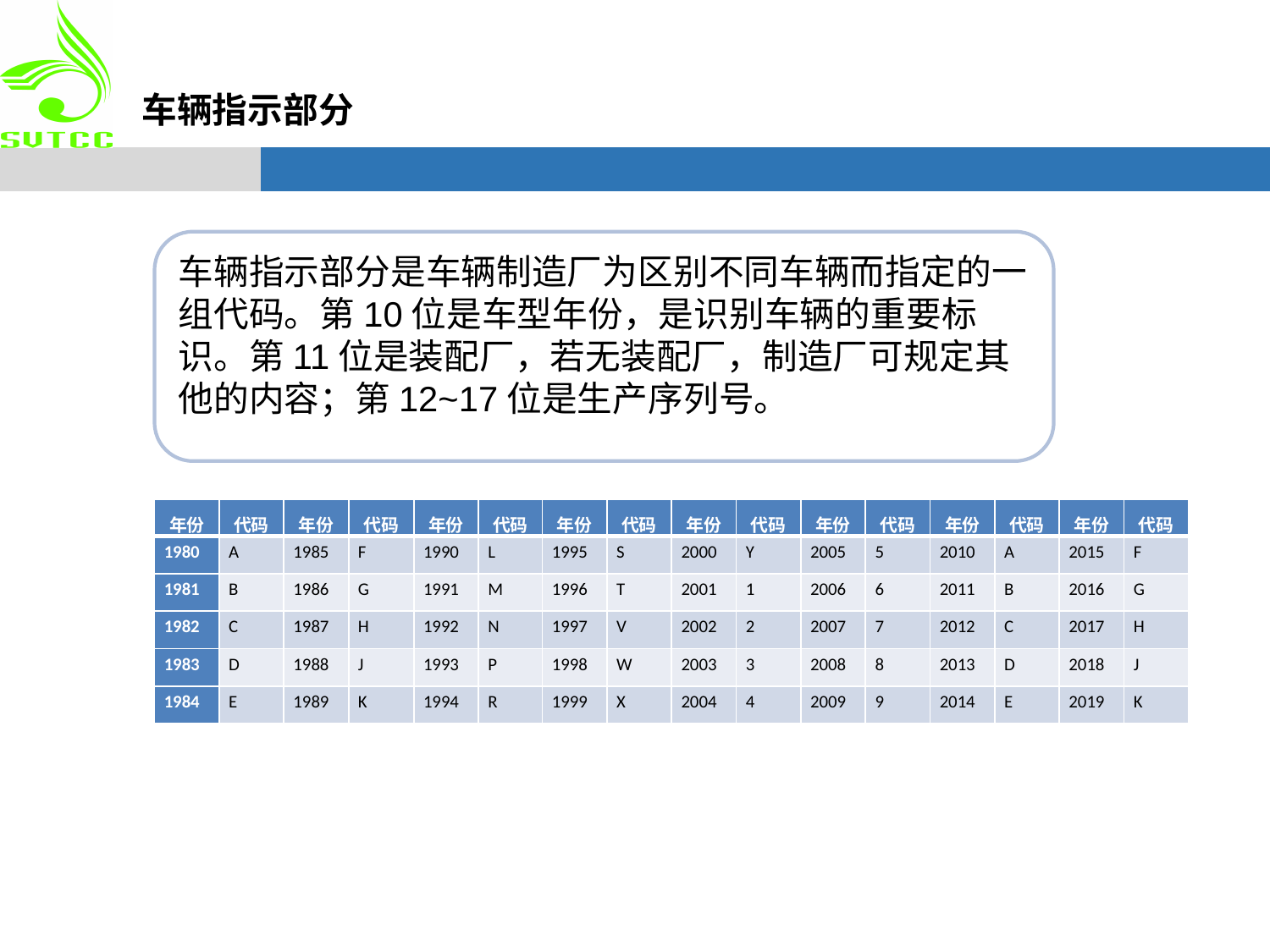

车辆指示部分
车辆指示部分是车辆制造厂为区别不同车辆而指定的一组代码。第10位是车型年份，是识别车辆的重要标识。第11位是装配厂，若无装配厂，制造厂可规定其他的内容；第12~17位是生产序列号。
| 年份 | 代码 | 年份 | 代码 | 年份 | 代码 | 年份 | 代码 | 年份 | 代码 | 年份 | 代码 | 年份 | 代码 | 年份 | 代码 |
| --- | --- | --- | --- | --- | --- | --- | --- | --- | --- | --- | --- | --- | --- | --- | --- |
| 1980 | A | 1985 | F | 1990 | L | 1995 | S | 2000 | Y | 2005 | 5 | 2010 | A | 2015 | F |
| 1981 | B | 1986 | G | 1991 | M | 1996 | T | 2001 | 1 | 2006 | 6 | 2011 | B | 2016 | G |
| 1982 | C | 1987 | H | 1992 | N | 1997 | V | 2002 | 2 | 2007 | 7 | 2012 | C | 2017 | H |
| 1983 | D | 1988 | J | 1993 | P | 1998 | W | 2003 | 3 | 2008 | 8 | 2013 | D | 2018 | J |
| 1984 | E | 1989 | K | 1994 | R | 1999 | X | 2004 | 4 | 2009 | 9 | 2014 | E | 2019 | K |